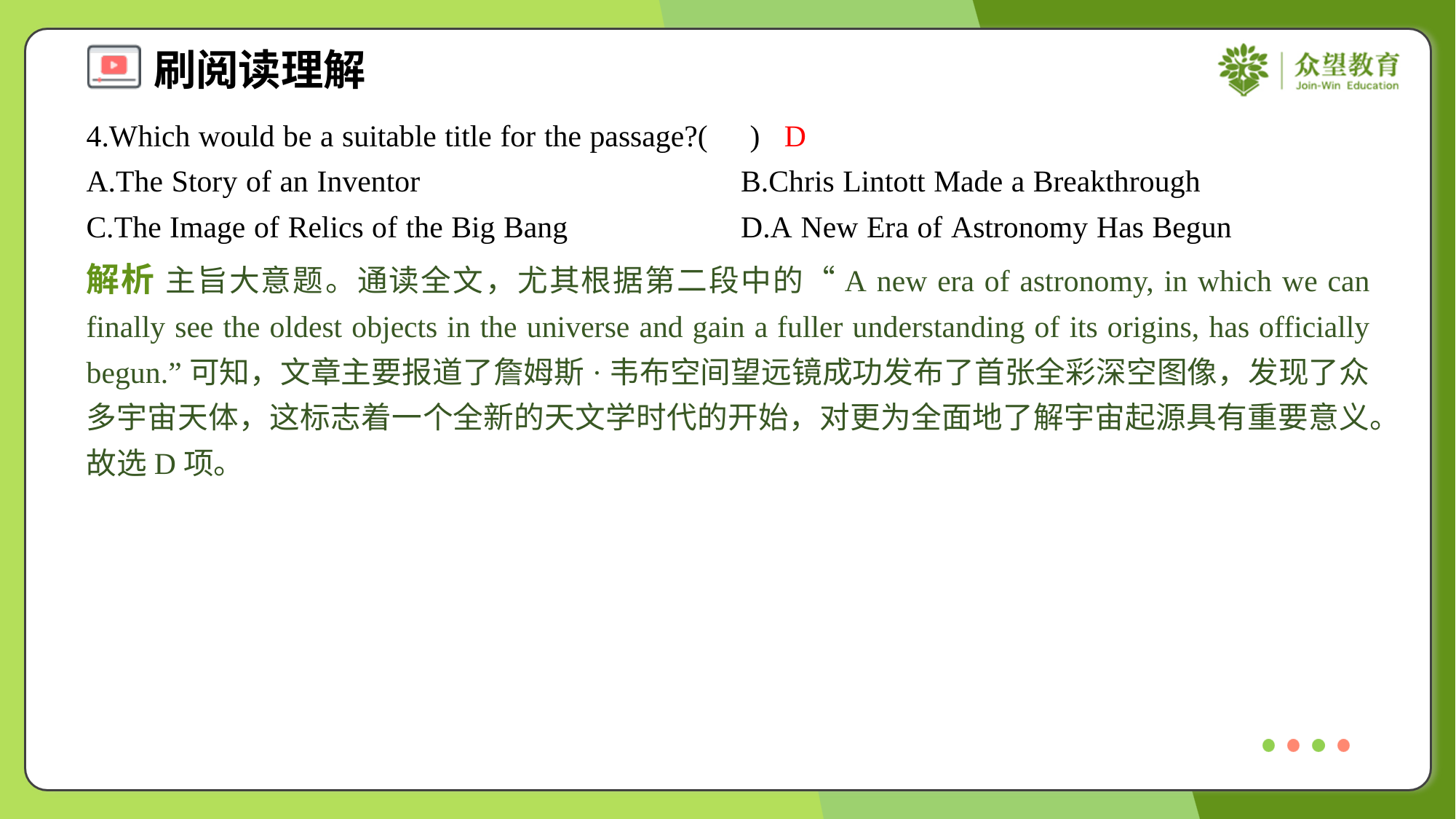

4.Which would be a suitable title for the passage?(     )
D
A.The Story of an Inventor	B.Chris Lintott Made a Breakthrough
C.The Image of Relics of the Big Bang	D.A New Era of Astronomy Has Begun
解析 主旨大意题。通读全文，尤其根据第二段中的“A new era of astronomy, in which we can finally see the oldest objects in the universe and gain a fuller understanding of its origins, has officially begun.”可知，文章主要报道了詹姆斯·韦布空间望远镜成功发布了首张全彩深空图像，发现了众多宇宙天体，这标志着一个全新的天文学时代的开始，对更为全面地了解宇宙起源具有重要意义。故选D项。